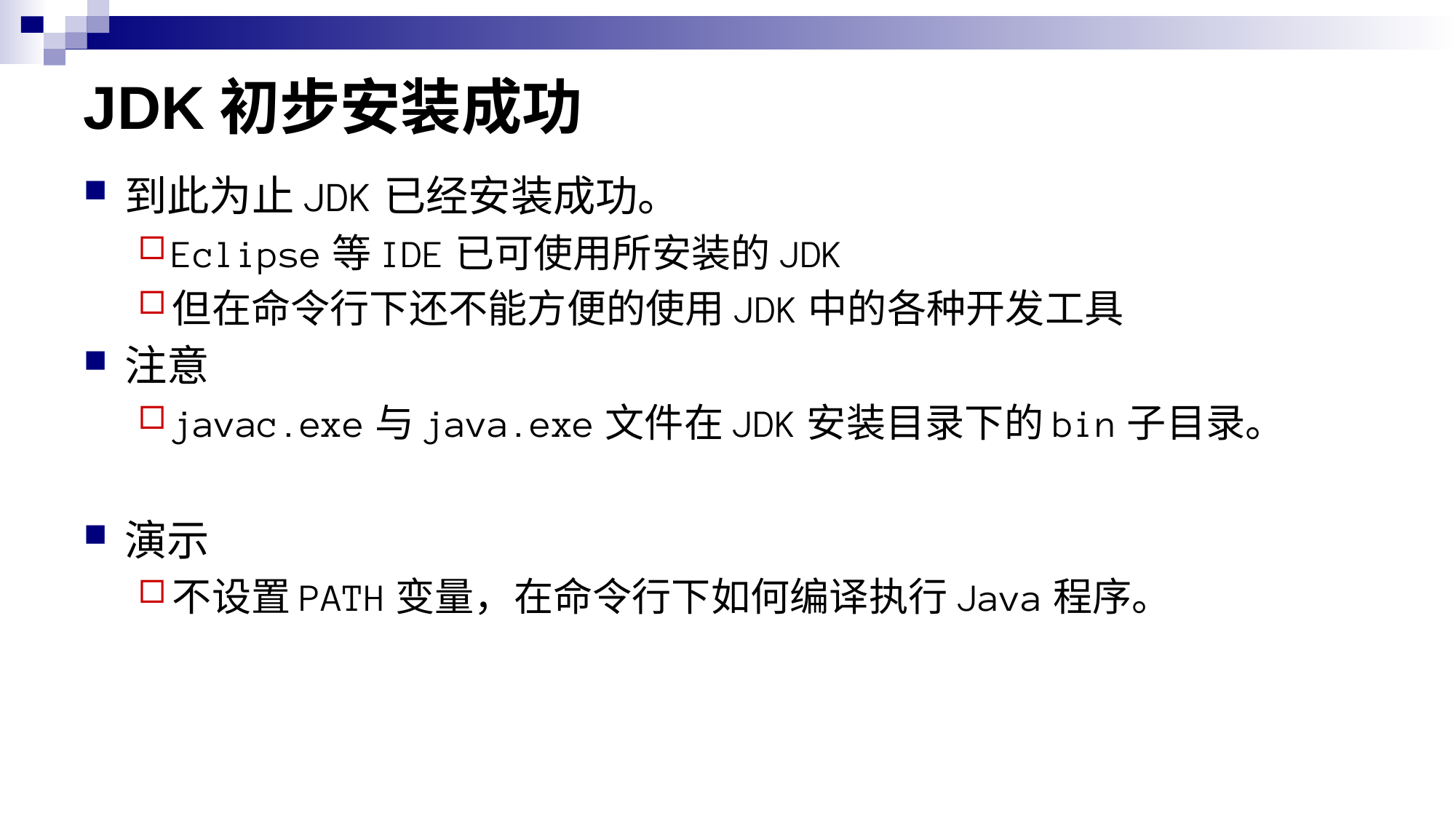

# JDK初步安装成功
到此为止JDK已经安装成功。
Eclipse等IDE已可使用所安装的JDK
但在命令行下还不能方便的使用JDK中的各种开发工具
注意
javac.exe与java.exe文件在JDK安装目录下的bin子目录。

演示
不设置PATH变量，在命令行下如何编译执行Java程序。